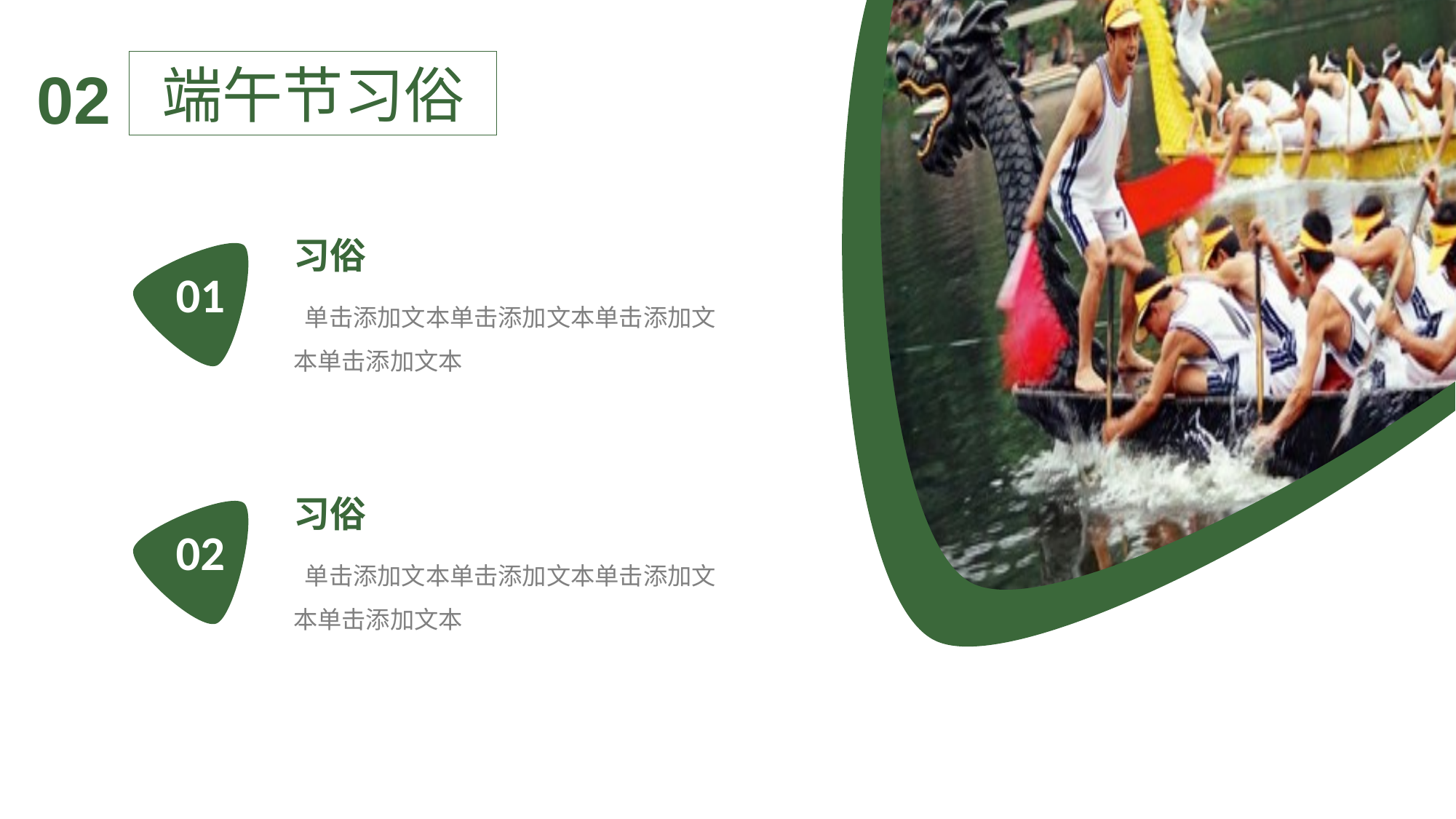

端午节习俗
02
习俗

01
 单击添加文本单击添加文本单击添加文本单击添加文本
习俗

02
 单击添加文本单击添加文本单击添加文本单击添加文本